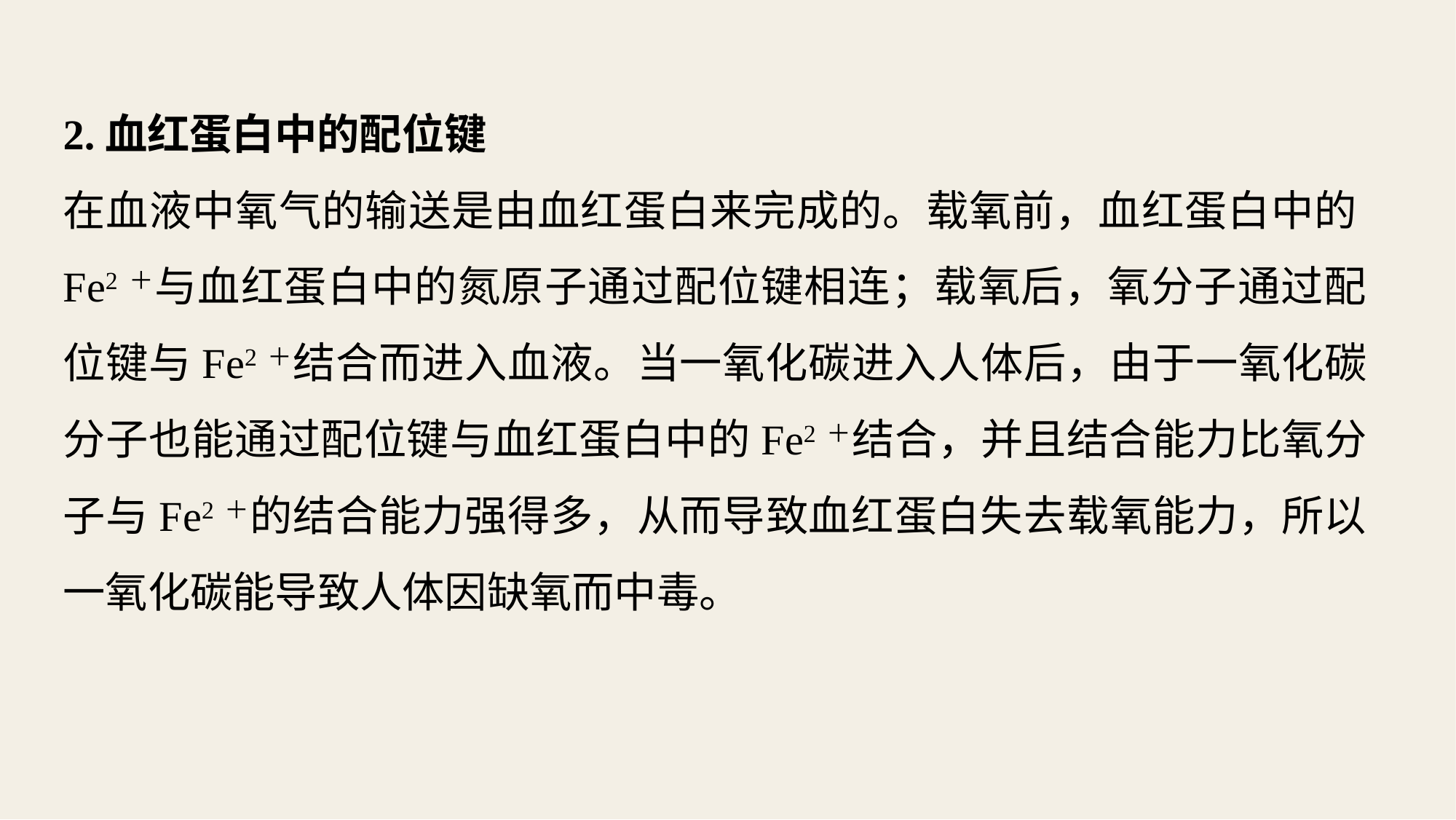

2.血红蛋白中的配位键
在血液中氧气的输送是由血红蛋白来完成的。载氧前，血红蛋白中的Fe2＋与血红蛋白中的氮原子通过配位键相连；载氧后，氧分子通过配位键与Fe2＋结合而进入血液。当一氧化碳进入人体后，由于一氧化碳分子也能通过配位键与血红蛋白中的Fe2＋结合，并且结合能力比氧分子与Fe2＋的结合能力强得多，从而导致血红蛋白失去载氧能力，所以一氧化碳能导致人体因缺氧而中毒。